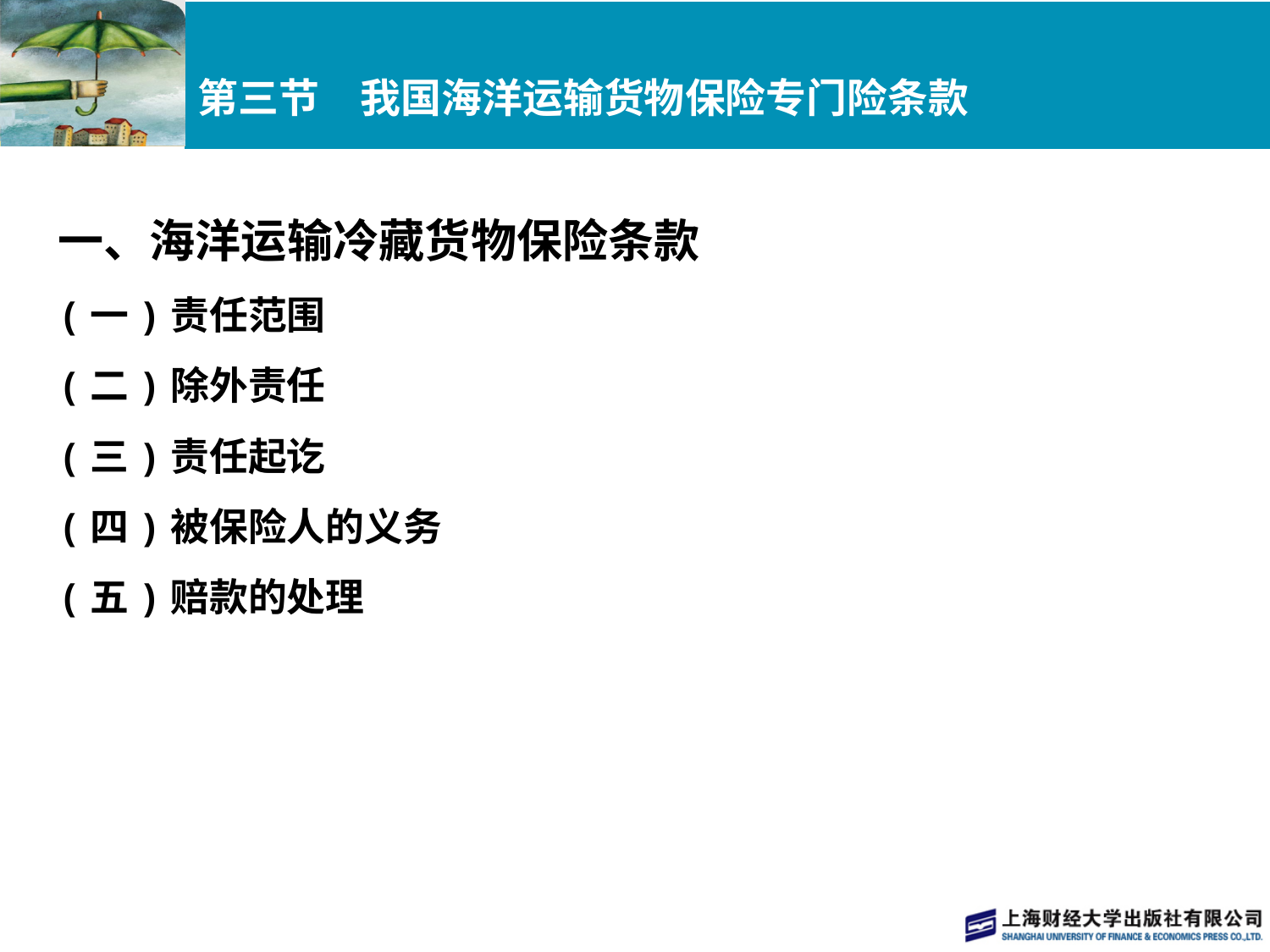

# 第三节　我国海洋运输货物保险专门险条款
一、海洋运输冷藏货物保险条款
(一)责任范围
(二)除外责任
(三)责任起讫
(四)被保险人的义务
(五)赔款的处理